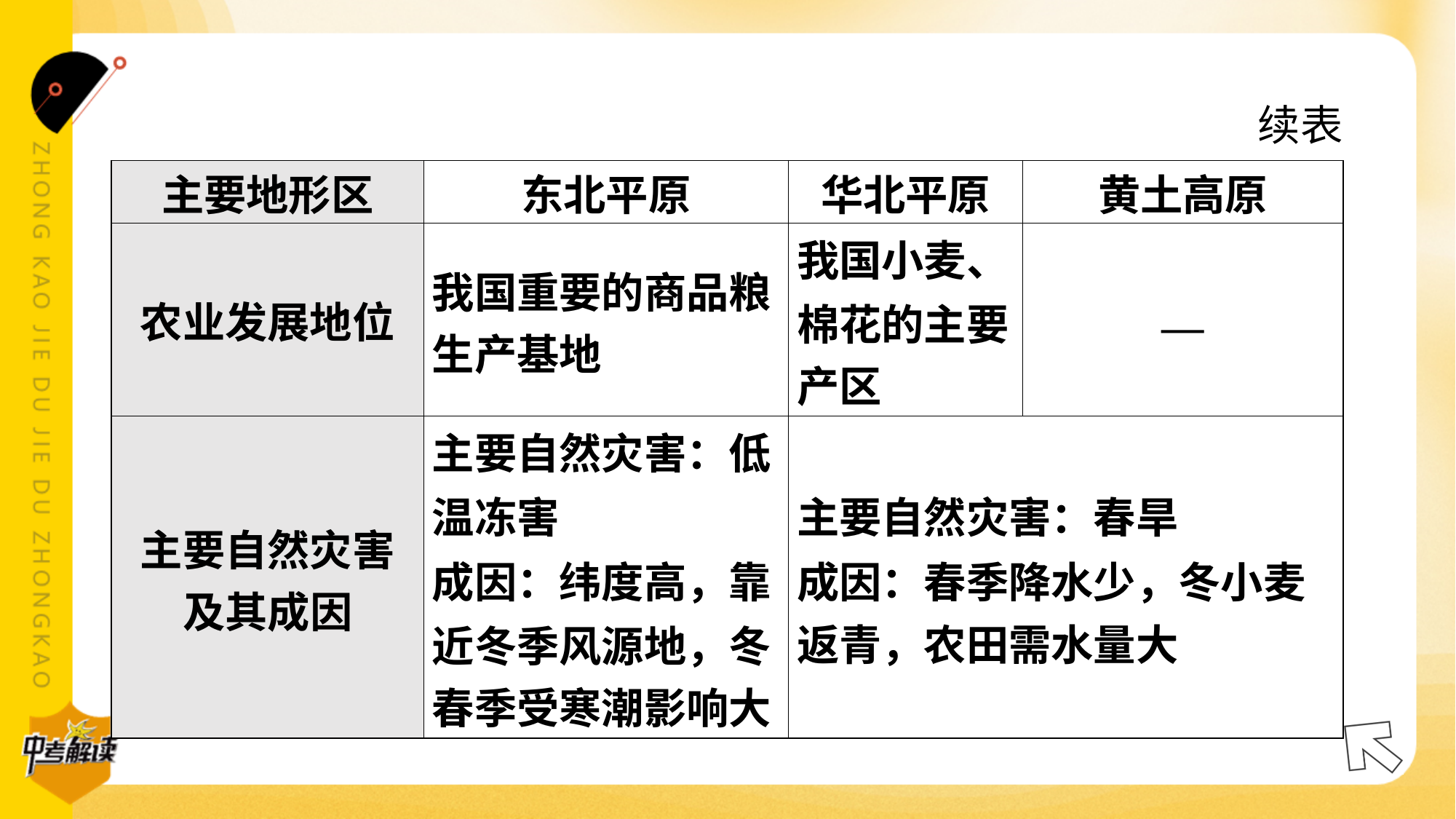

续表
| 主要地形区 | 东北平原 | 华北平原 | 黄土高原 |
| --- | --- | --- | --- |
| 农业发展地位 | 我国重要的商品粮 生产基地 | 我国小麦、 棉花的主要 产区 | — |
| 主要自然灾害 及其成因 | 主要自然灾害：低 温冻害 成因：纬度高，靠 近冬季风源地，冬 春季受寒潮影响大 | 主要自然灾害：春旱 成因：春季降水少，冬小麦 返青，农田需水量大 |  |